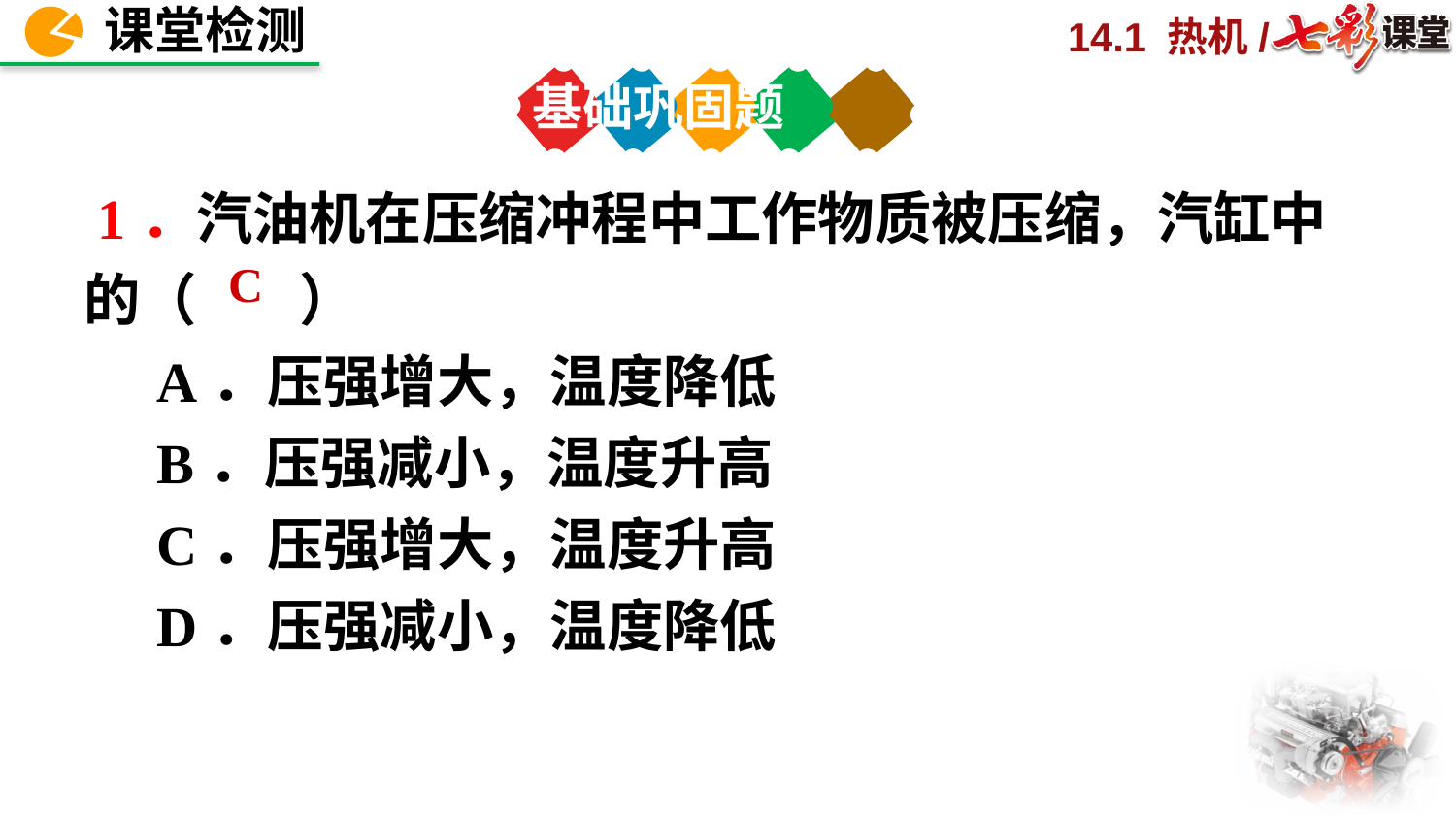

基础巩固题

 1．汽油机在压缩冲程中工作物质被压缩，汽缸中的（        ）
A．压强增大，温度降低
B．压强减小，温度升高
C．压强增大，温度升高
D．压强减小，温度降低
C